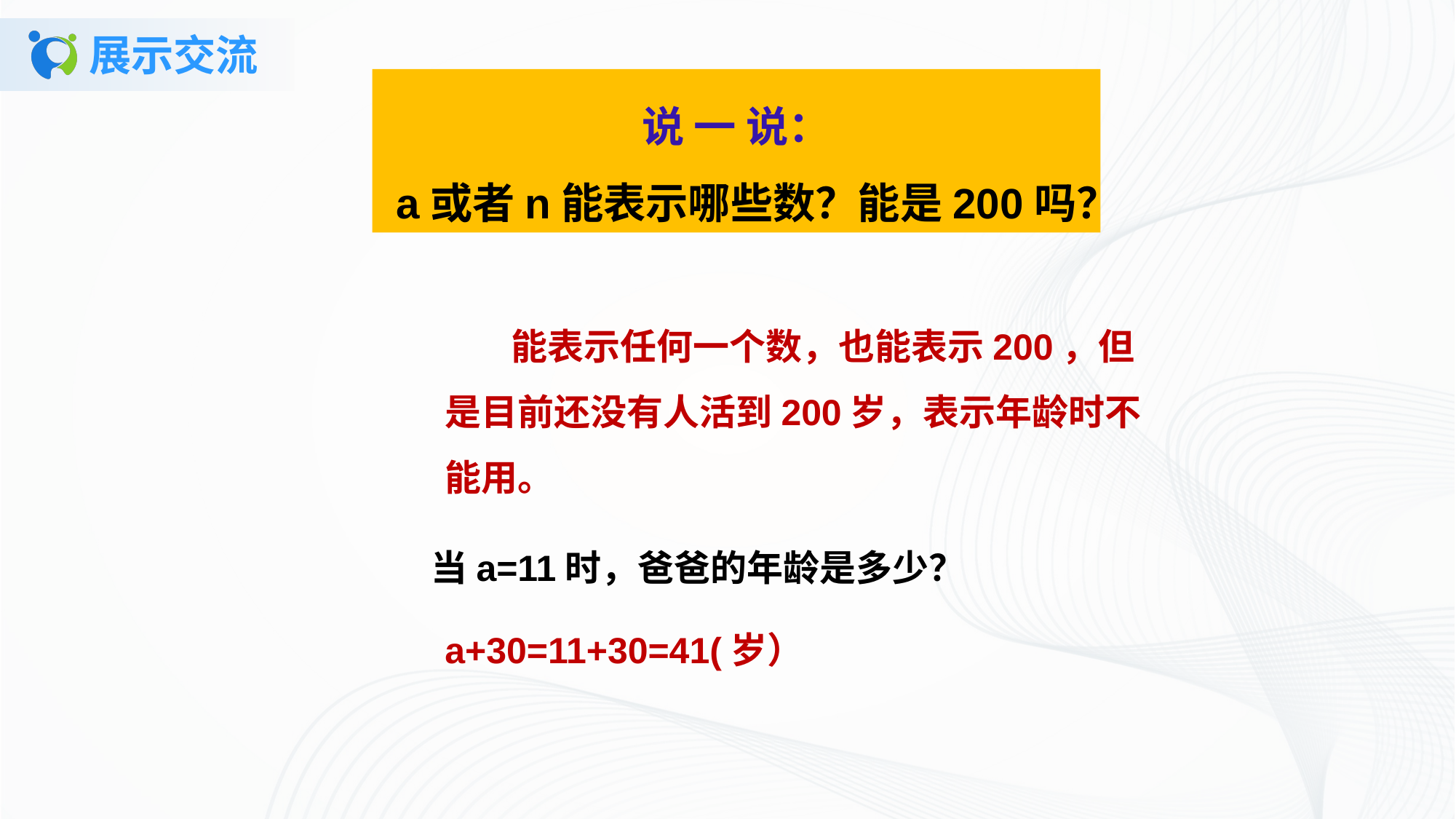

# 展示交流
说 一 说：
a或者n能表示哪些数？能是200吗？
       能表示任何一个数，也能表示200，但是目前还没有人活到200岁，表示年龄时不能用。
当a=11时，爸爸的年龄是多少？
a+30=11+30=41(岁）